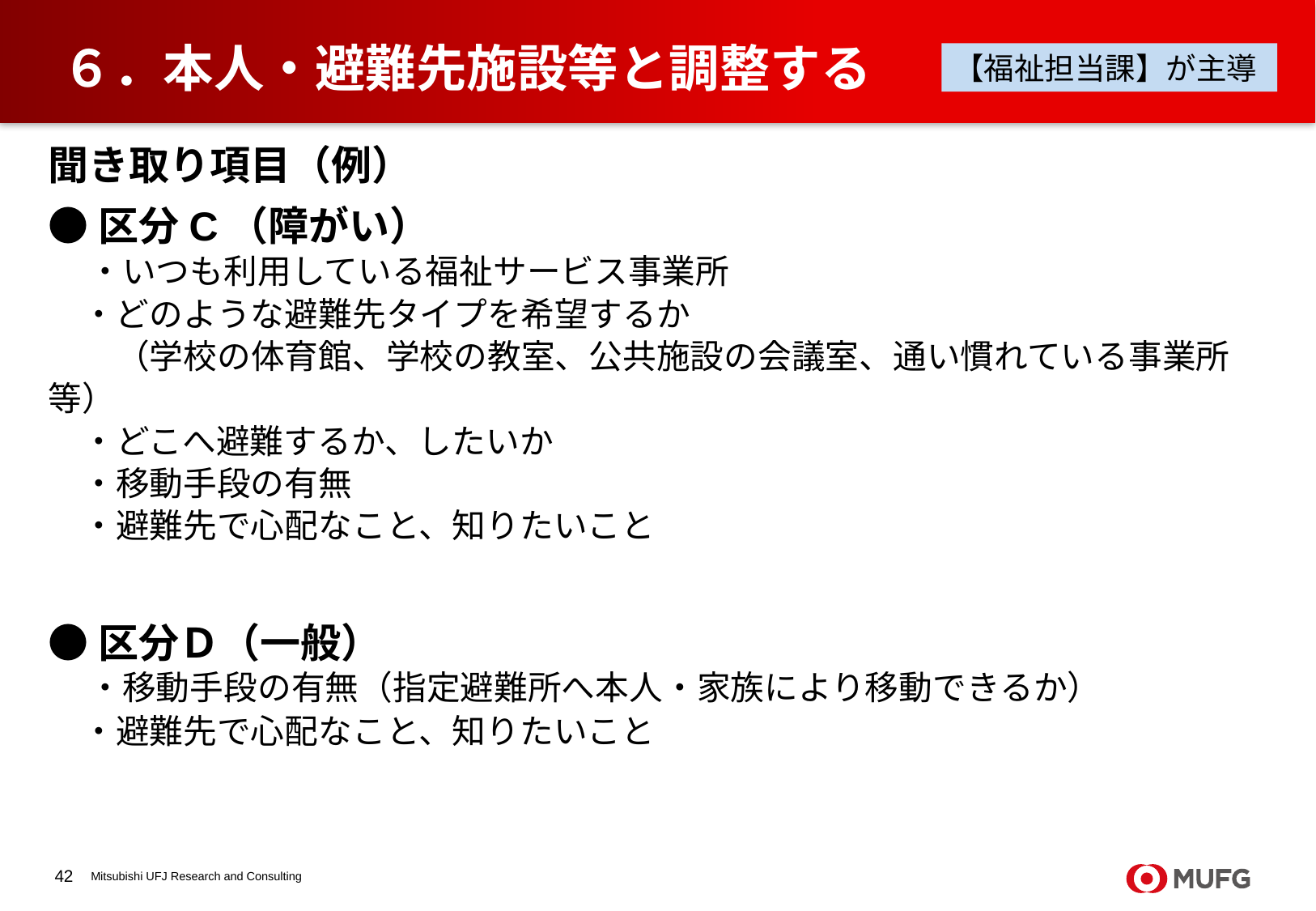

# ６．本人・避難先施設等と調整する
【福祉担当課】が主導
聞き取り項目（例）
●区分C（障がい）
　・いつも利用している福祉サービス事業所
　・どのような避難先タイプを希望するか
　　（学校の体育館、学校の教室、公共施設の会議室、通い慣れている事業所等）
　・どこへ避難するか、したいか
　・移動手段の有無
　・避難先で心配なこと、知りたいこと

●区分Ｄ（一般）
　・移動手段の有無（指定避難所へ本人・家族により移動できるか）
　・避難先で心配なこと、知りたいこと